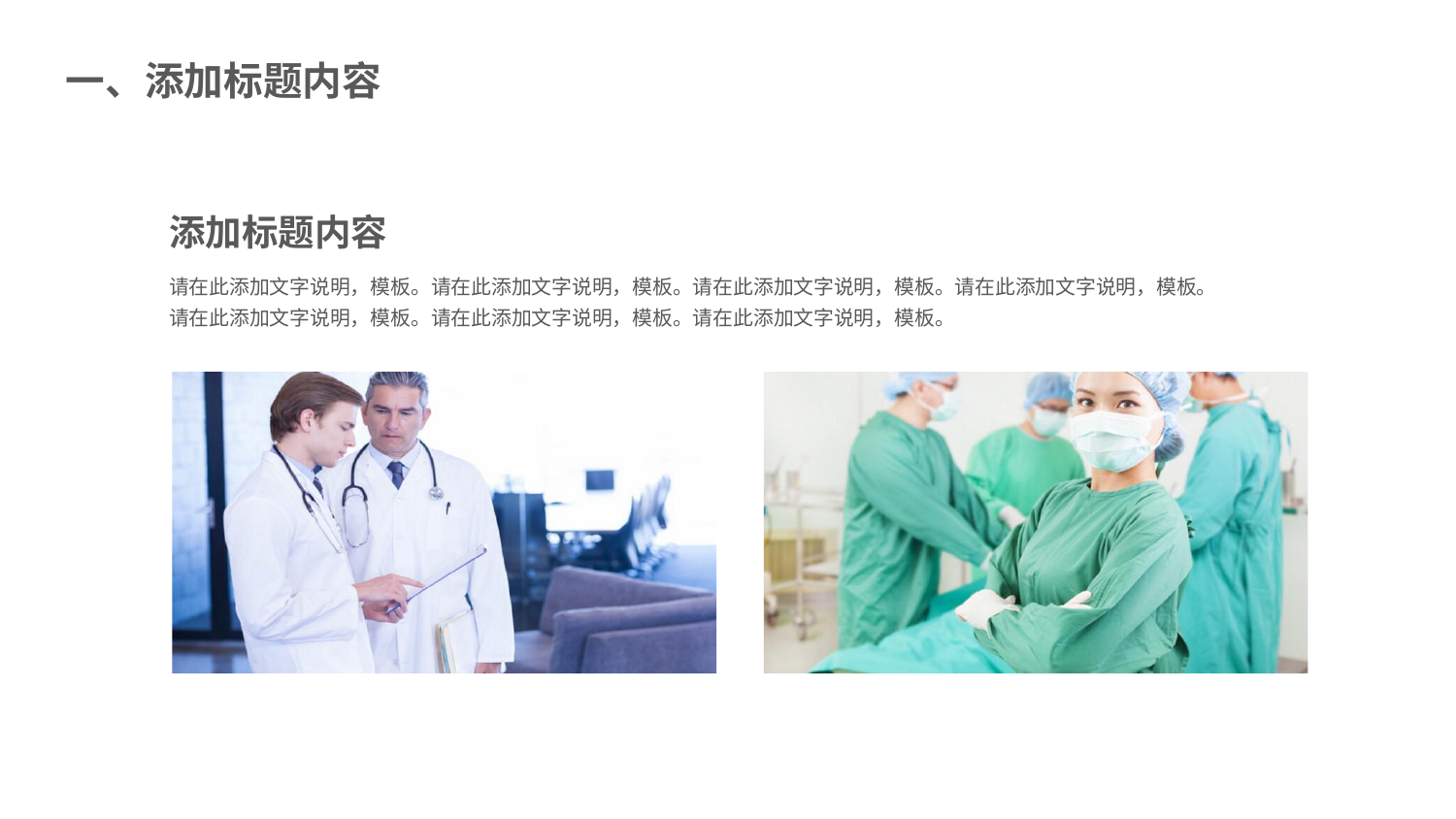

一、添加标题内容
添加标题内容
请在此添加文字说明，模板。请在此添加文字说明，模板。请在此添加文字说明，模板。请在此添加文字说明，模板。请在此添加文字说明，模板。请在此添加文字说明，模板。请在此添加文字说明，模板。